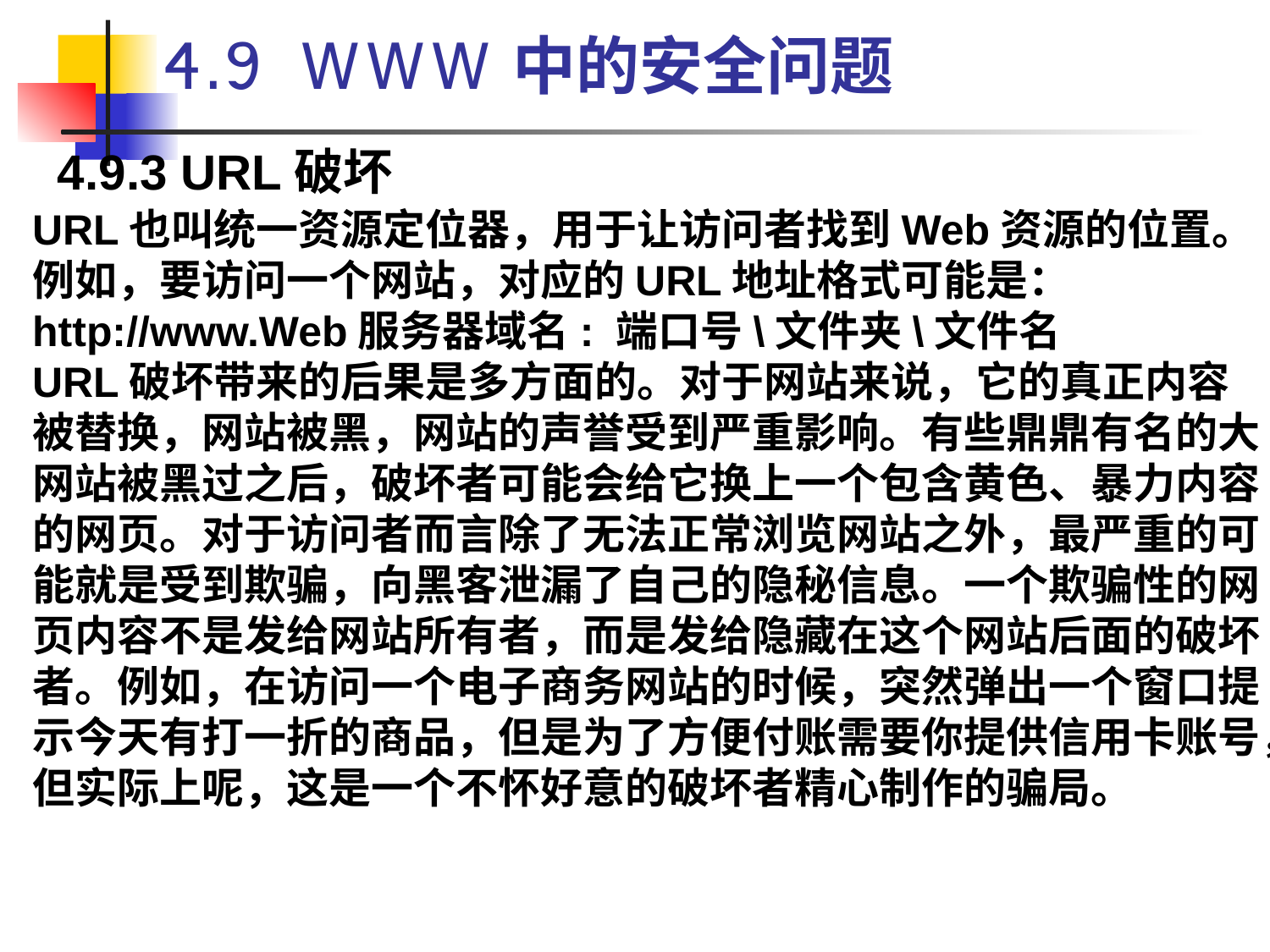

4.9  WWW中的安全问题
4.9.3 URL破坏
URL也叫统一资源定位器，用于让访问者找到Web资源的位置。例如，要访问一个网站，对应的URL地址格式可能是：
http://www.Web服务器域名: 端口号\文件夹\文件名
URL破坏带来的后果是多方面的。对于网站来说，它的真正内容被替换，网站被黑，网站的声誉受到严重影响。有些鼎鼎有名的大网站被黑过之后，破坏者可能会给它换上一个包含黄色、暴力内容的网页。对于访问者而言除了无法正常浏览网站之外，最严重的可能就是受到欺骗，向黑客泄漏了自己的隐秘信息。一个欺骗性的网页内容不是发给网站所有者，而是发给隐藏在这个网站后面的破坏者。例如，在访问一个电子商务网站的时候，突然弹出一个窗口提示今天有打一折的商品，但是为了方便付账需要你提供信用卡账号，但实际上呢，这是一个不怀好意的破坏者精心制作的骗局。